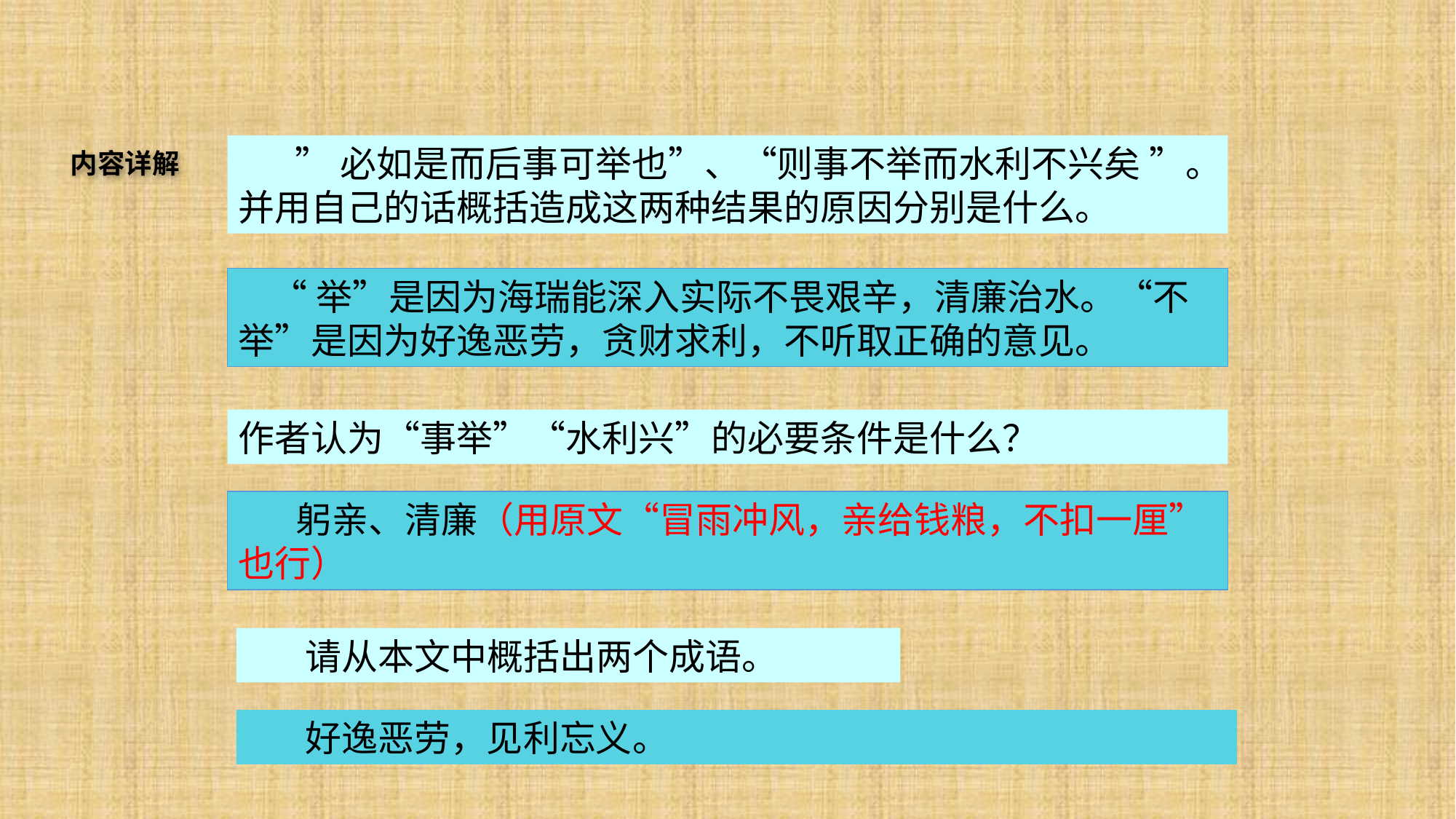

内容详解
       ”必如是而后事可举也”、“则事不举而水利不兴矣 ”。并用自己的话概括造成这两种结果的原因分别是什么。
    “举”是因为海瑞能深入实际不畏艰辛，清廉治水。“不举”是因为好逸恶劳，贪财求利，不听取正确的意见。
作者认为“事举”“水利兴”的必要条件是什么？
      躬亲、清廉（用原文“冒雨冲风，亲给钱粮，不扣一厘”也行）
      请从本文中概括出两个成语。
      好逸恶劳，见利忘义。